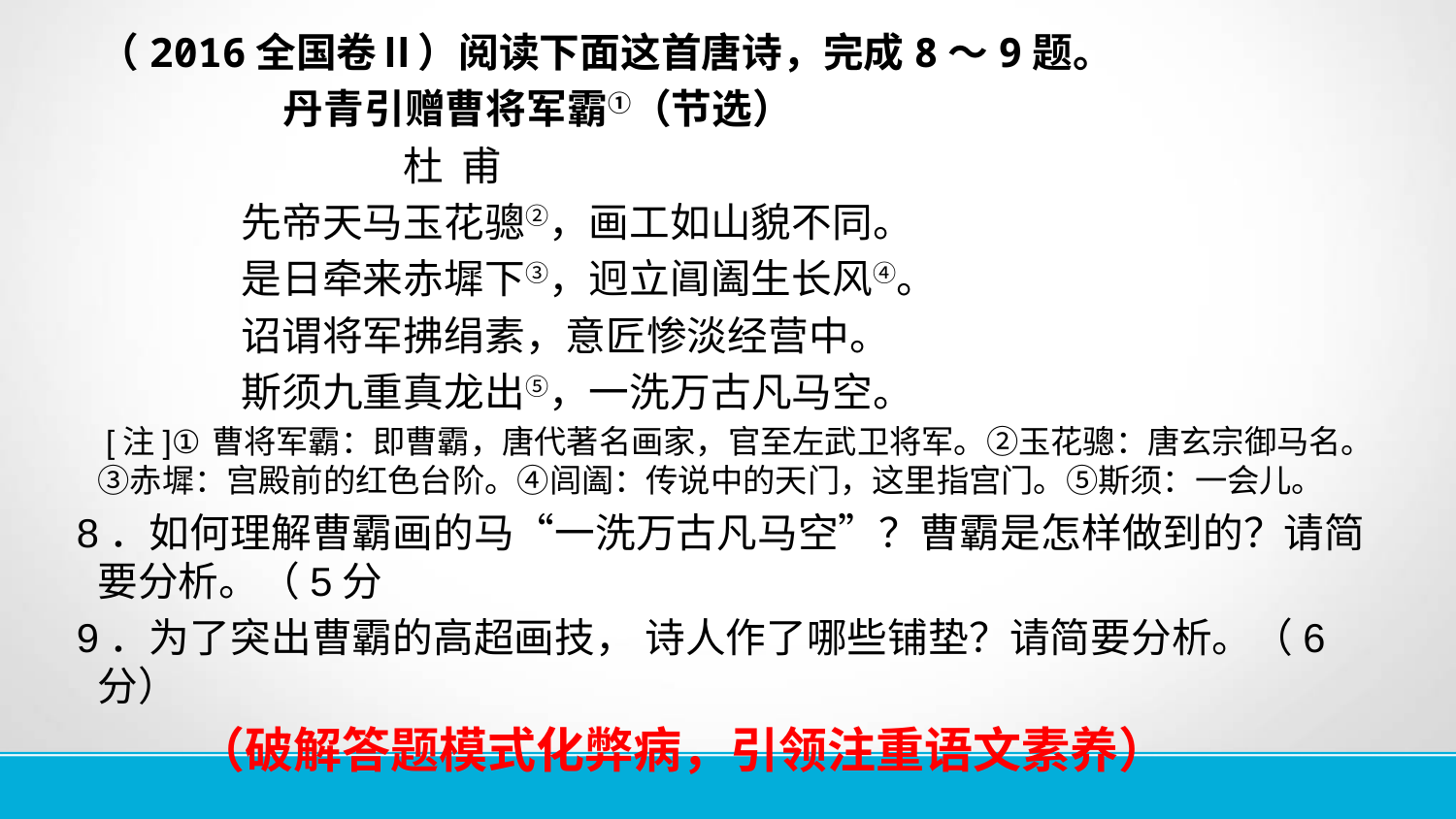

（2016全国卷Ⅱ）阅读下面这首唐诗，完成8～9题。
                         丹青引赠曹将军霸①（节选）
                                       杜  甫
                     先帝天马玉花骢②，画工如山貌不同。
                     是日牵来赤墀下③，迥立阊阖生长风④。
                     诏谓将军拂绢素，意匠惨淡经营中。
                     斯须九重真龙出⑤，一洗万古凡马空。
       [注]①曹将军霸：即曹霸，唐代著名画家，官至左武卫将军。②玉花骢：唐玄宗御马名。③赤墀：宫殿前的红色台阶。④闾阖：传说中的天门，这里指宫门。⑤斯须：一会儿。
   8．如何理解曹霸画的马“一洗万古凡马空”？曹霸是怎样做到的？请简要分析。（5分
   9．为了突出曹霸的高超画技， 诗人作了哪些铺垫？请简要分析。（6分）
                （破解答题模式化弊病，引领注重语文素养）